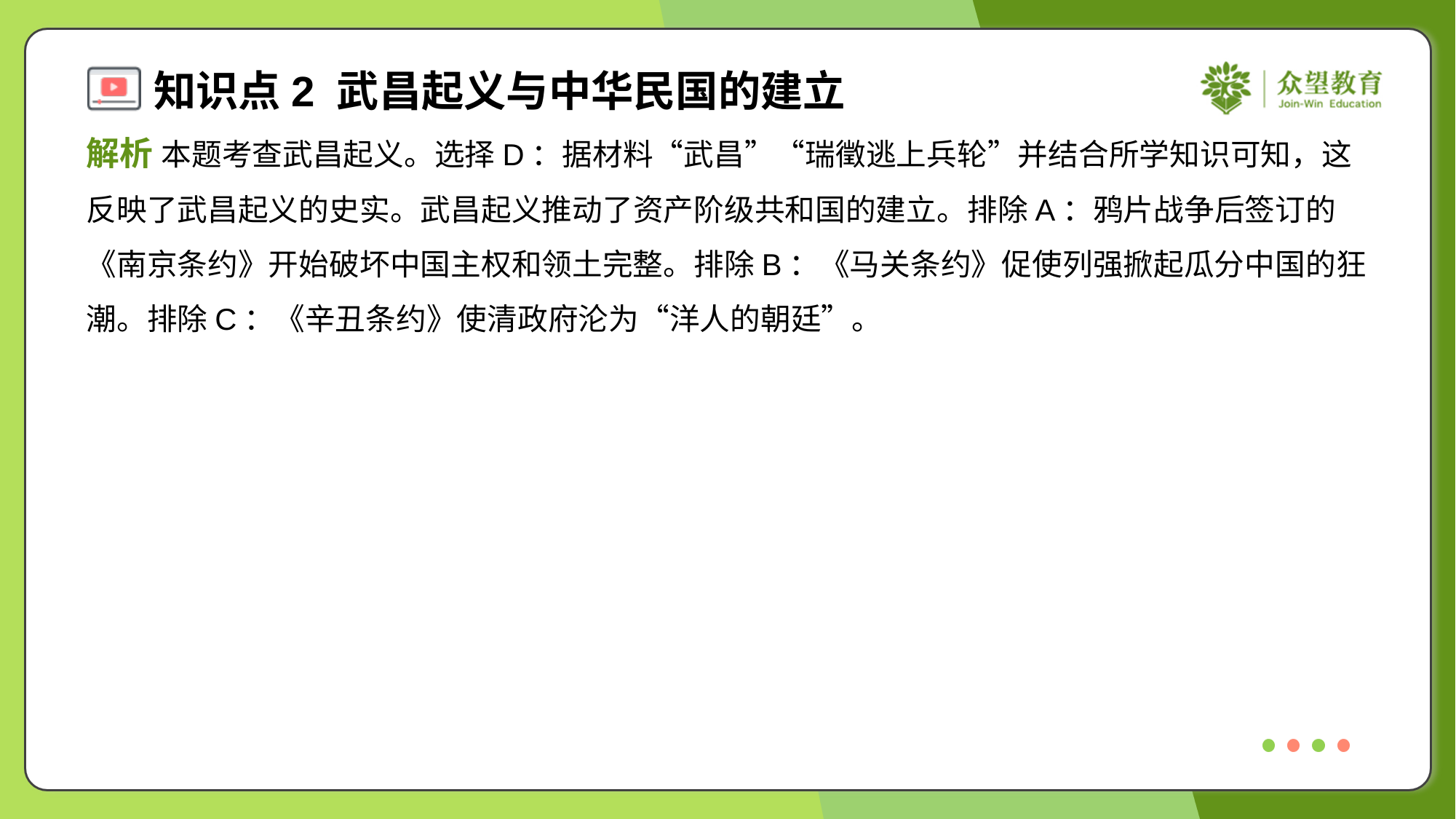

解析 本题考查武昌起义。选择D：据材料“武昌”“瑞徵逃上兵轮”并结合所学知识可知，这
反映了武昌起义的史实。武昌起义推动了资产阶级共和国的建立。排除A：鸦片战争后签订的
《南京条约》开始破坏中国主权和领土完整。排除B：《马关条约》促使列强掀起瓜分中国的狂
潮。排除C：《辛丑条约》使清政府沦为“洋人的朝廷”。